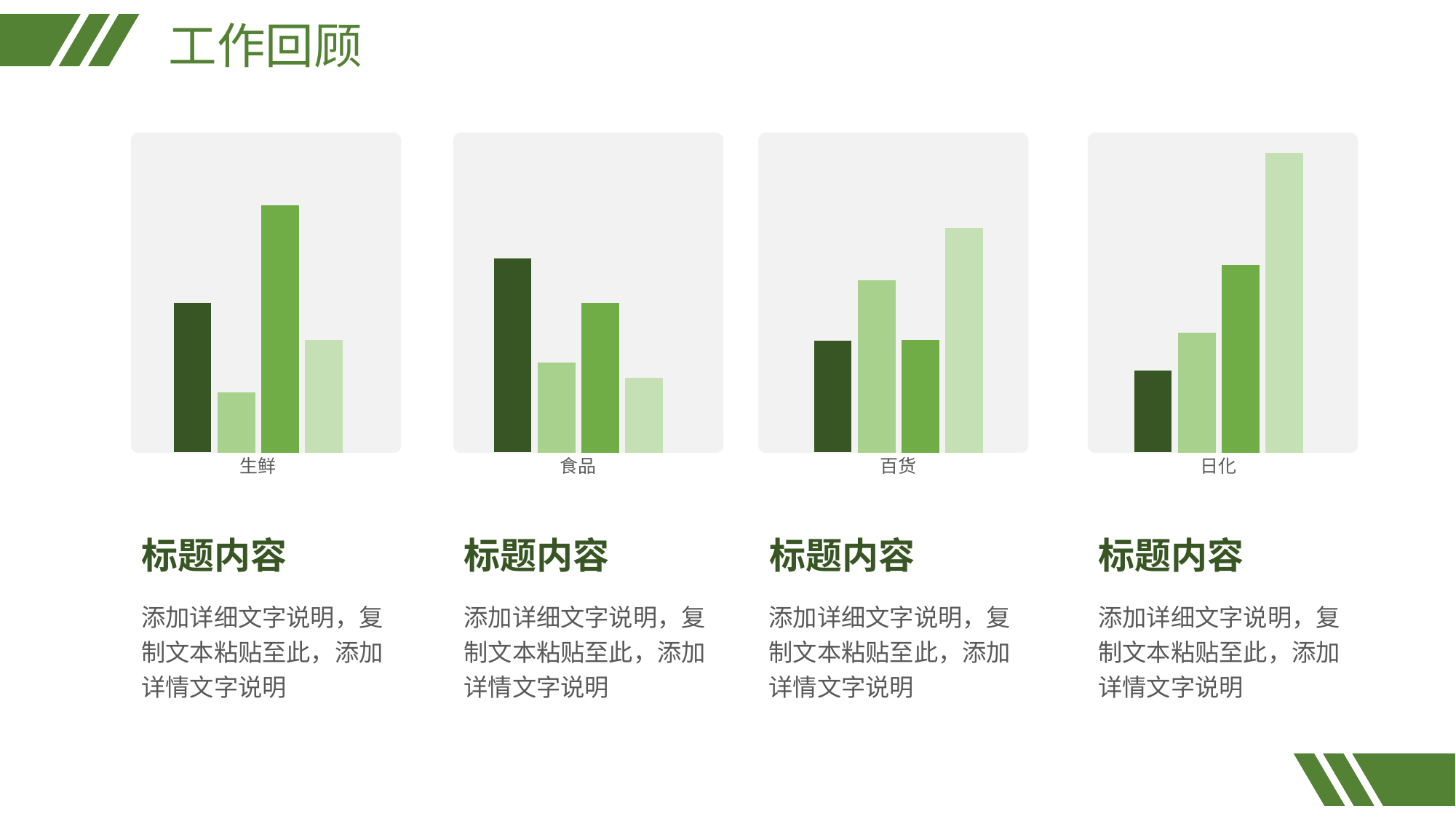

工作回顾

### Chart

| Category | Q1 | Q2 | Q3 | Q4 |
|---|---|---|---|---|
| 生鲜 | 20.0 | 8.0 | 33.0 | 15.0 |
| 食品 | 26.0 | 12.0 | 20.0 | 10.0 |
| 百货 | 15.0 | 23.0 | 15.0 | 30.0 |
| 日化 | 11.0 | 16.0 | 25.0 | 40.0 |

标题内容
添加详细文字说明，复制文本粘贴至此，添加详情文字说明
标题内容
添加详细文字说明，复制文本粘贴至此，添加详情文字说明
标题内容
添加详细文字说明，复制文本粘贴至此，添加详情文字说明
标题内容
添加详细文字说明，复制文本粘贴至此，添加详情文字说明